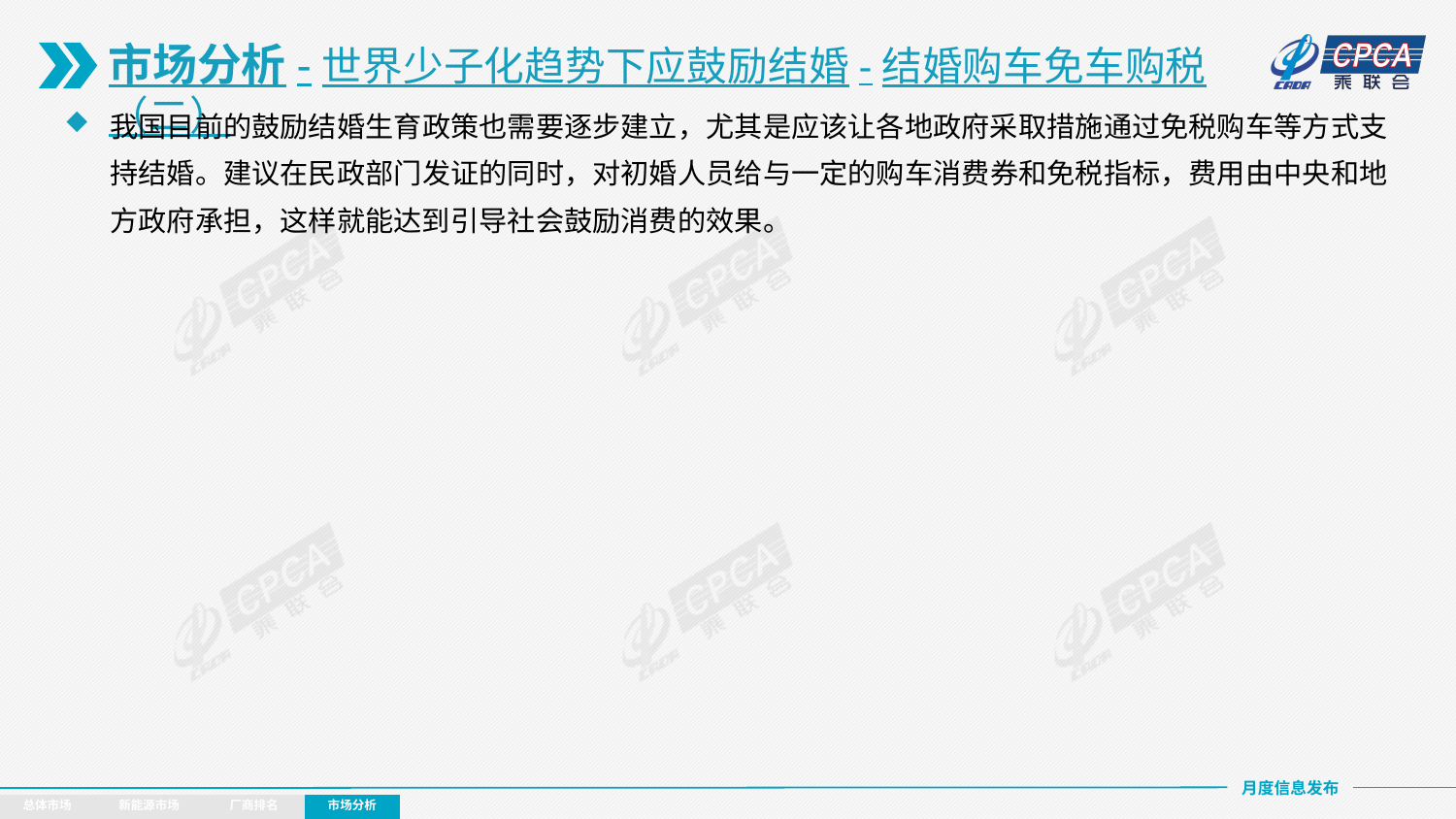

市场分析-世界少子化趋势下应鼓励结婚-结婚购车免车购税（二）
我国目前的鼓励结婚生育政策也需要逐步建立，尤其是应该让各地政府采取措施通过免税购车等方式支持结婚。建议在民政部门发证的同时，对初婚人员给与一定的购车消费券和免税指标，费用由中央和地方政府承担，这样就能达到引导社会鼓励消费的效果。
23